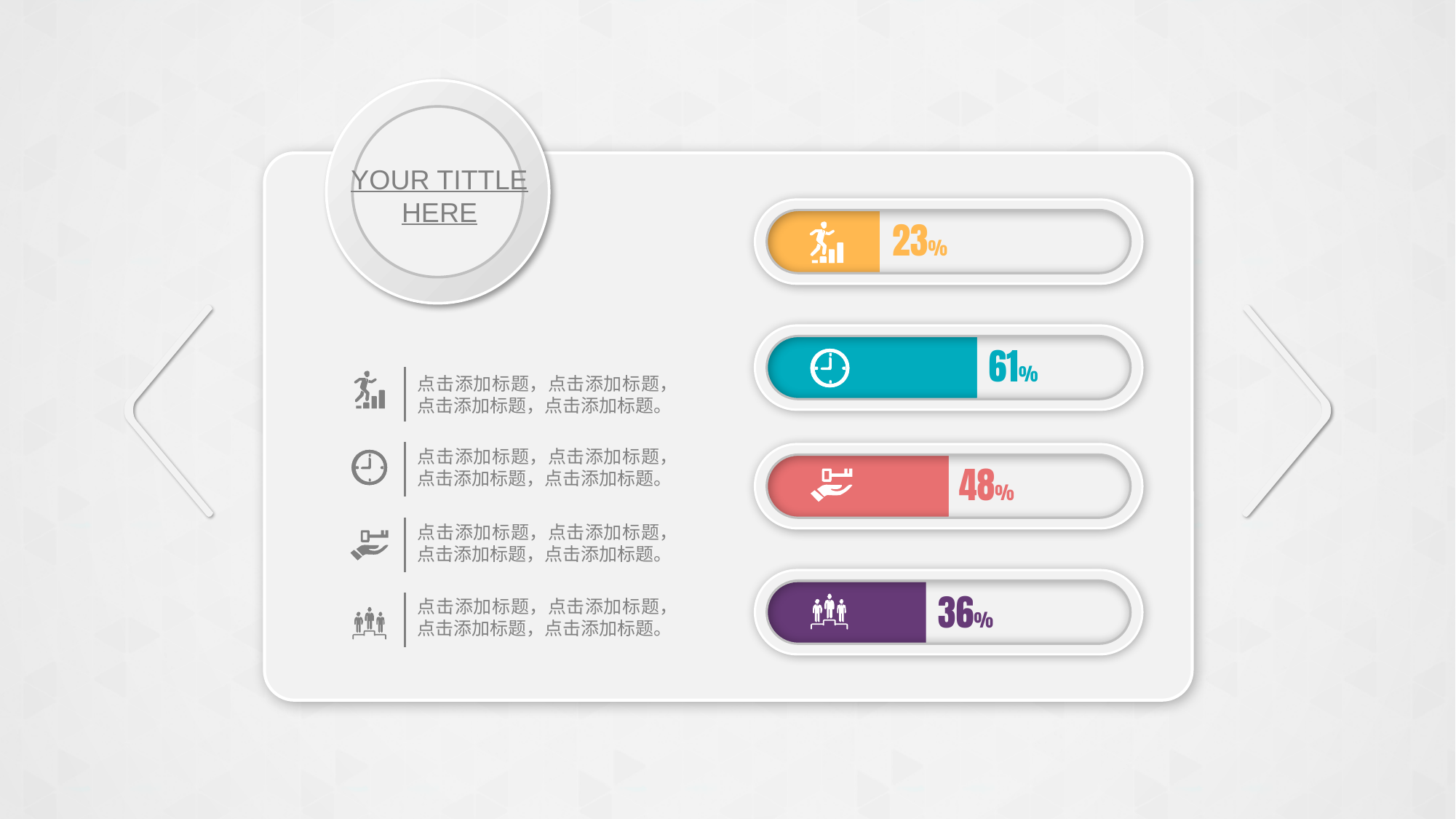

YOUR TITTLE HERE

23%

61%

点击添加标题，点击添加标题，点击添加标题，点击添加标题。

点击添加标题，点击添加标题，点击添加标题，点击添加标题。

48%

点击添加标题，点击添加标题，点击添加标题，点击添加标题。

36%

点击添加标题，点击添加标题，点击添加标题，点击添加标题。